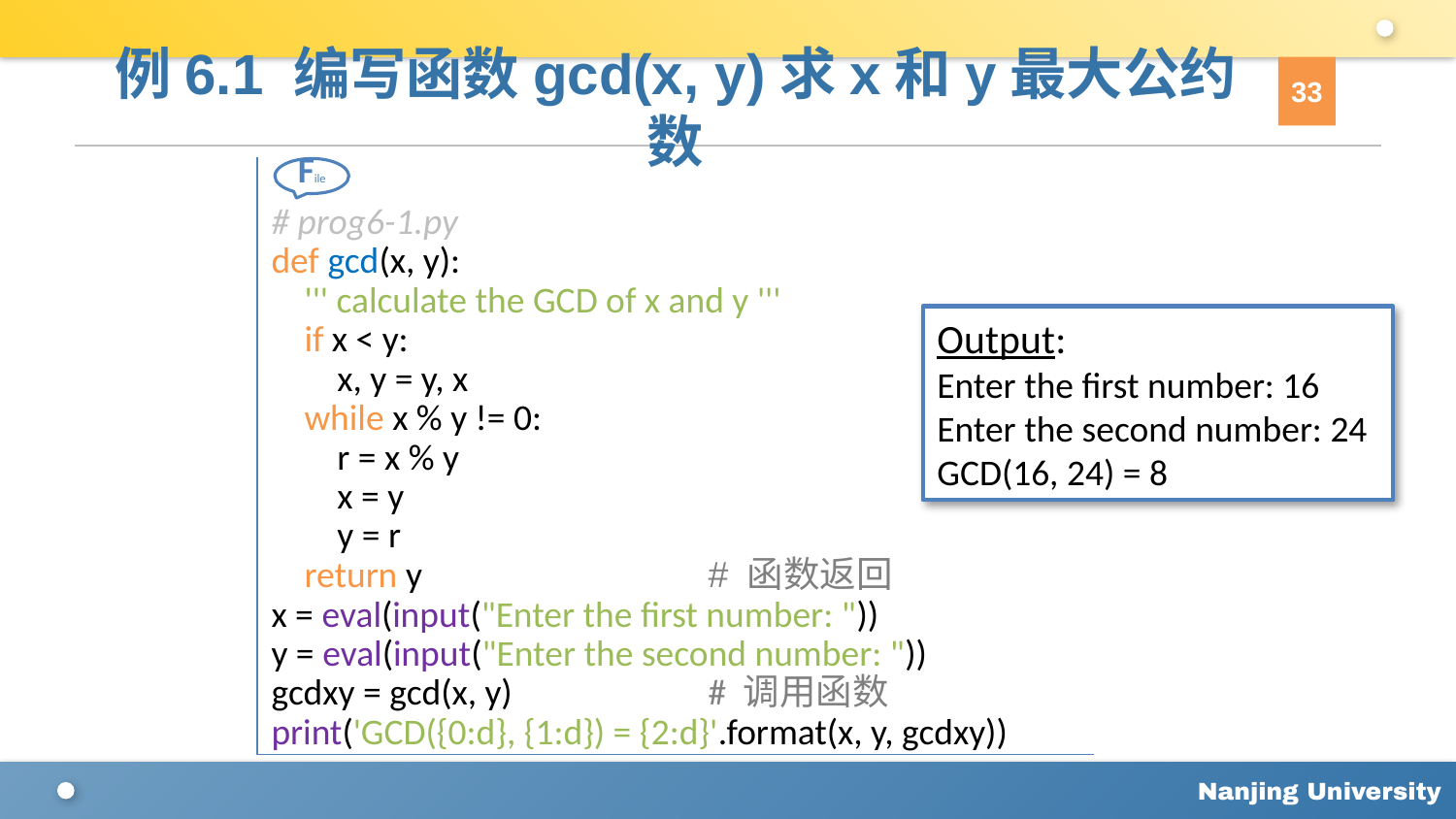

33
# 例6.1 编写函数gcd(x, y)求x和y最大公约数

# prog6-1.py
def gcd(x, y):
    ''' calculate the GCD of x and y '''
    if x < y:
        x, y = y, x
    while x % y != 0:
        r = x % y
        x = y
        y = r
    return y		# 函数返回
x = eval(input("Enter the first number: "))
y = eval(input("Enter the second number: "))
gcdxy = gcd(x, y)		# 调用函数
print('GCD({0:d}, {1:d}) = {2:d}'.format(x, y, gcdxy))
File
Output:
Enter the first number: 16
Enter the second number: 24
GCD(16, 24) = 8